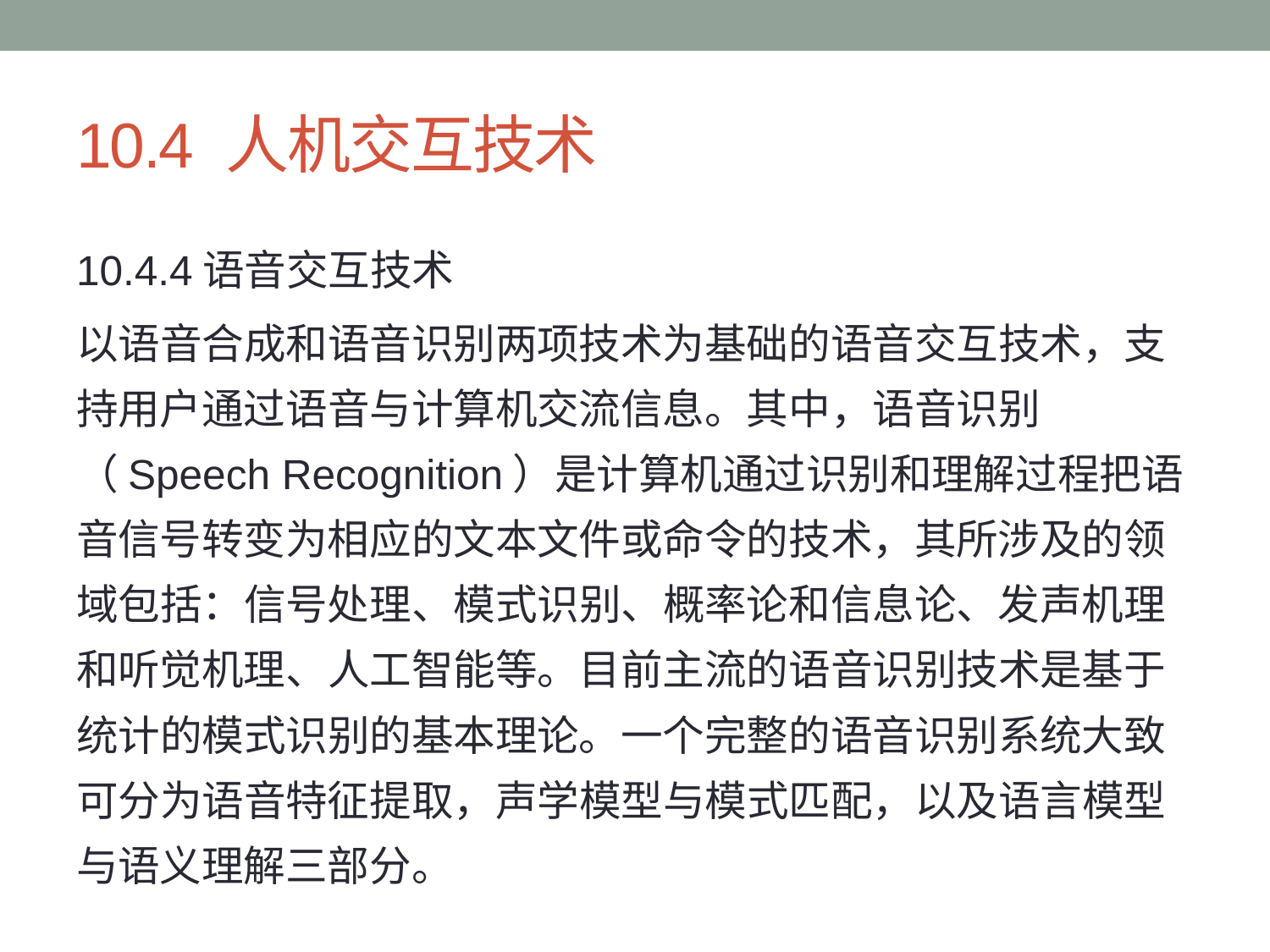

# 10.4 人机交互技术
10.4.4语音交互技术
以语音合成和语音识别两项技术为基础的语音交互技术，支持用户通过语音与计算机交流信息。其中，语音识别（Speech Recognition）是计算机通过识别和理解过程把语音信号转变为相应的文本文件或命令的技术，其所涉及的领域包括：信号处理、模式识别、概率论和信息论、发声机理和听觉机理、人工智能等。目前主流的语音识别技术是基于统计的模式识别的基本理论。一个完整的语音识别系统大致可分为语音特征提取，声学模型与模式匹配，以及语言模型与语义理解三部分。